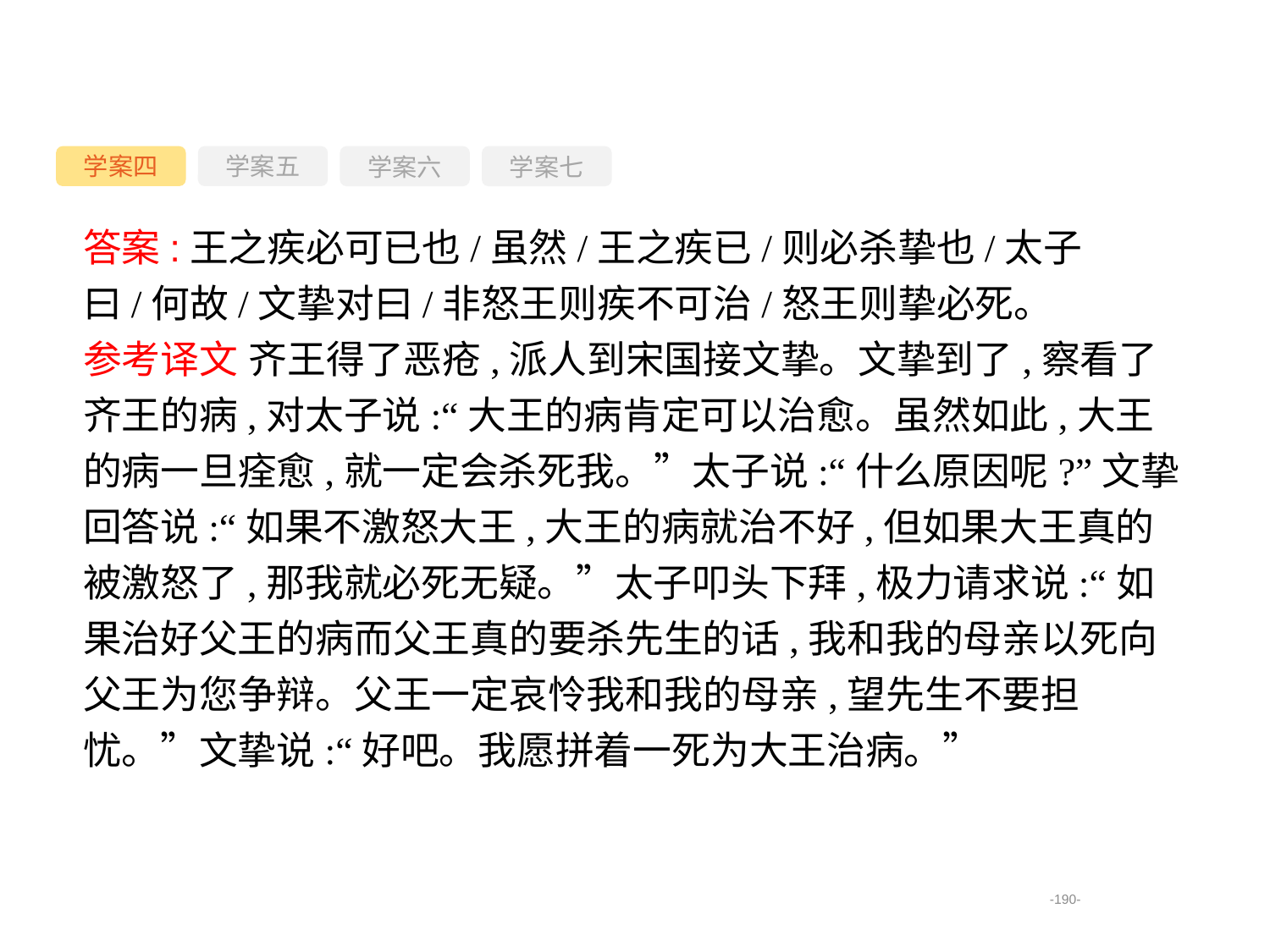

学案四
学案六
学案七
学案五
答案:王之疾必可已也/虽然/王之疾已/则必杀挚也/太子曰/何故/文挚对曰/非怒王则疾不可治/怒王则挚必死。
参考译文 齐王得了恶疮,派人到宋国接文挚。文挚到了,察看了齐王的病,对太子说:“大王的病肯定可以治愈。虽然如此,大王的病一旦痊愈,就一定会杀死我。”太子说:“什么原因呢?”文挚回答说:“如果不激怒大王,大王的病就治不好,但如果大王真的被激怒了,那我就必死无疑。”太子叩头下拜,极力请求说:“如果治好父王的病而父王真的要杀先生的话,我和我的母亲以死向父王为您争辩。父王一定哀怜我和我的母亲,望先生不要担忧。”文挚说:“好吧。我愿拼着一死为大王治病。”
-190-